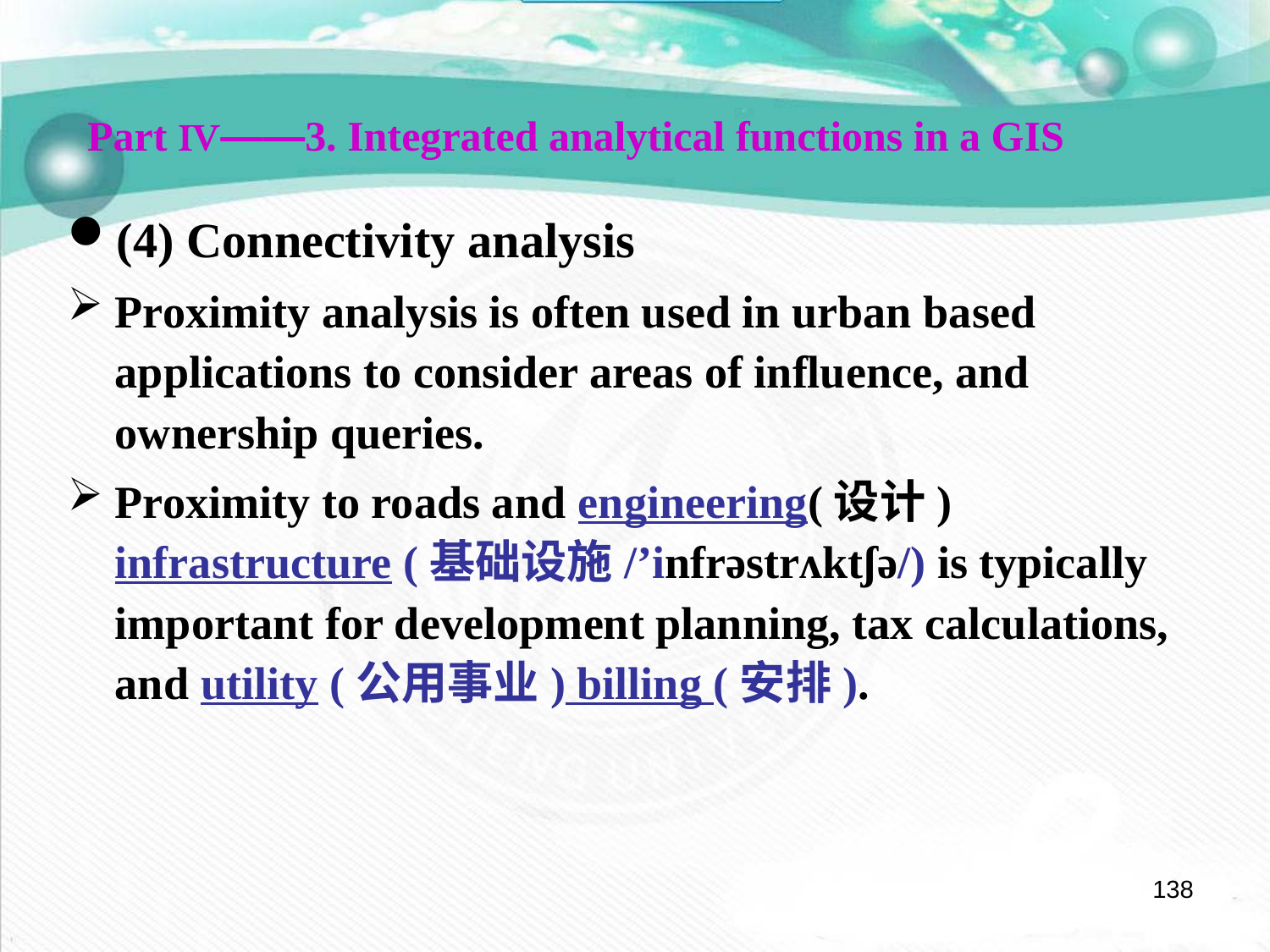

Part Ⅳ——3. Integrated analytical functions in a GIS
(4) Connectivity analysis
Proximity analysis is often used in urban based applications to consider areas of influence, and ownership queries.
Proximity to roads and engineering(设计) infrastructure (基础设施/’infrəstrʌktʃə/) is typically important for development planning, tax calculations, and utility (公用事业) billing (安排).
138